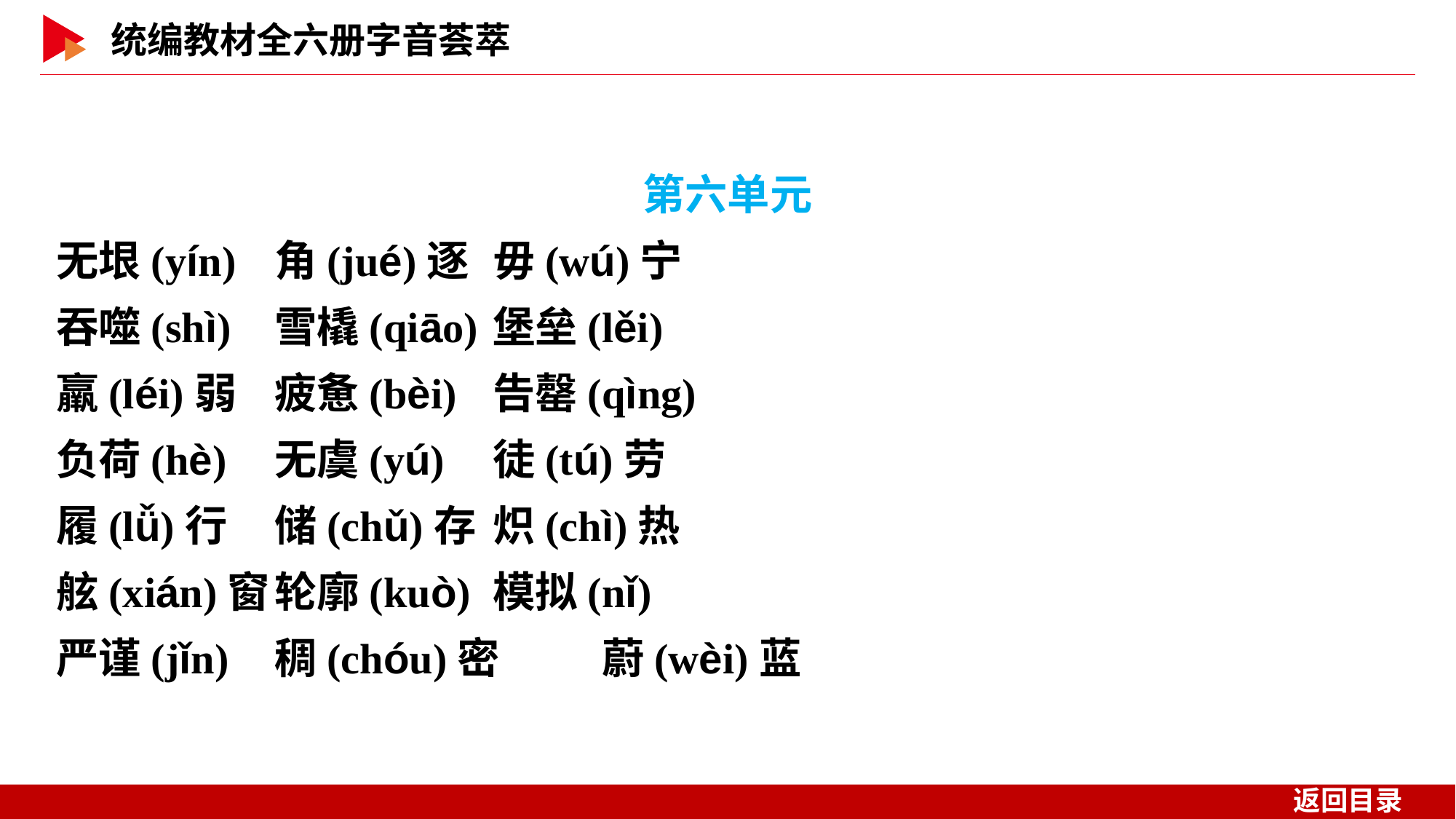

第六单元
无垠(yín)	角(jué)逐	毋(wú)宁
吞噬(shì)	雪橇(qiāo)	堡垒(lěi)
羸(léi)弱	疲惫(bèi)	告罄(qìng)
负荷(hè)	无虞(yú)	徒(tú)劳
履(lǚ)行	储(chǔ)存	炽(chì)热
舷(xián)窗	轮廓(kuò)	模拟(nǐ)
严谨(jǐn)	稠(chóu)密	蔚(wèi)蓝